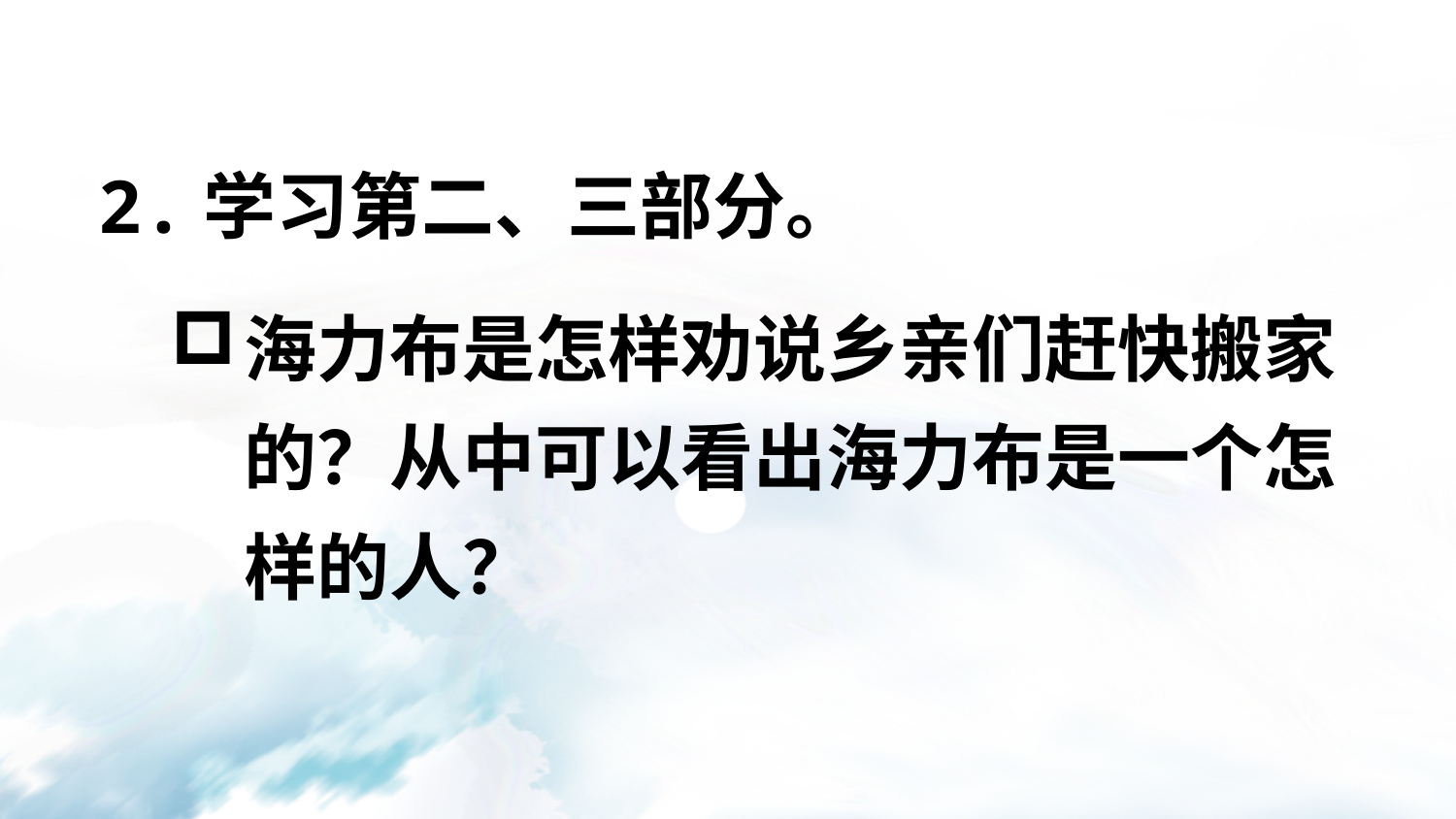

2.学习第二、三部分。
海力布是怎样劝说乡亲们赶快搬家的？从中可以看出海力布是一个怎样的人？